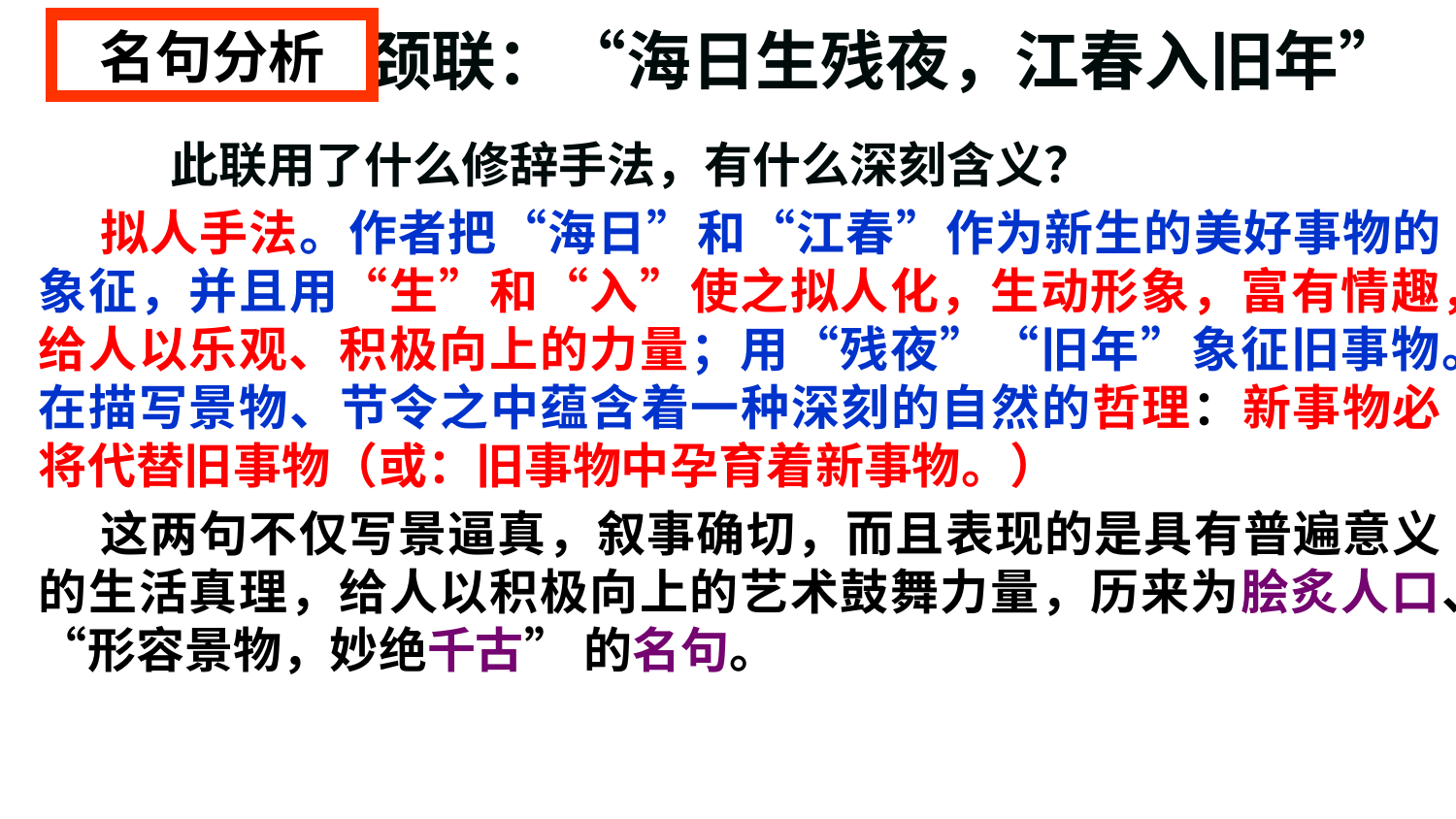

名句分析
颈联：“海日生残夜，江春入旧年”
           此联用了什么修辞手法，有什么深刻含义？
    拟人手法。作者把“海日”和“江春”作为新生的美好事物的象征，并且用“生”和“入”使之拟人化，生动形象，富有情趣，给人以乐观、积极向上的力量；用“残夜”“旧年”象征旧事物。在描写景物、节令之中蕴含着一种深刻的自然的哲理：新事物必将代替旧事物（或：旧事物中孕育着新事物。）
    这两句不仅写景逼真，叙事确切，而且表现的是具有普遍意义的生活真理，给人以积极向上的艺术鼓舞力量，历来为脍炙人口、“形容景物，妙绝千古” 的名句。